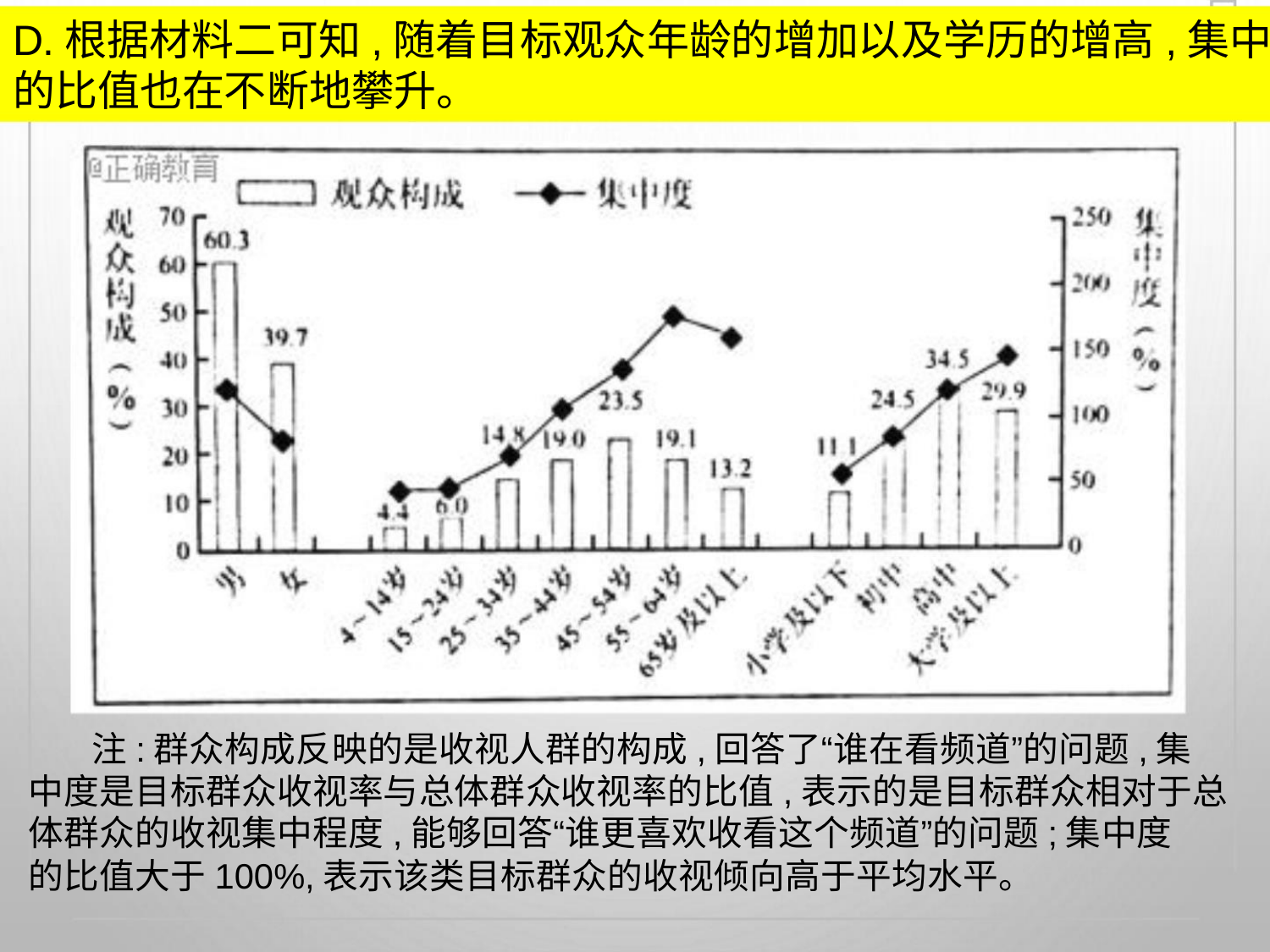

D.根据材料二可知,随着目标观众年龄的增加以及学历的增高,集中度
的比值也在不断地攀升。
注:群众构成反映的是收视人群的构成,回答了“谁在看频道”的问题,集
中度是目标群众收视率与总体群众收视率的比值,表示的是目标群众相对于总
体群众的收视集中程度,能够回答“谁更喜欢收看这个频道”的问题;集中度
的比值大于100%,表示该类目标群众的收视倾向高于平均水平。